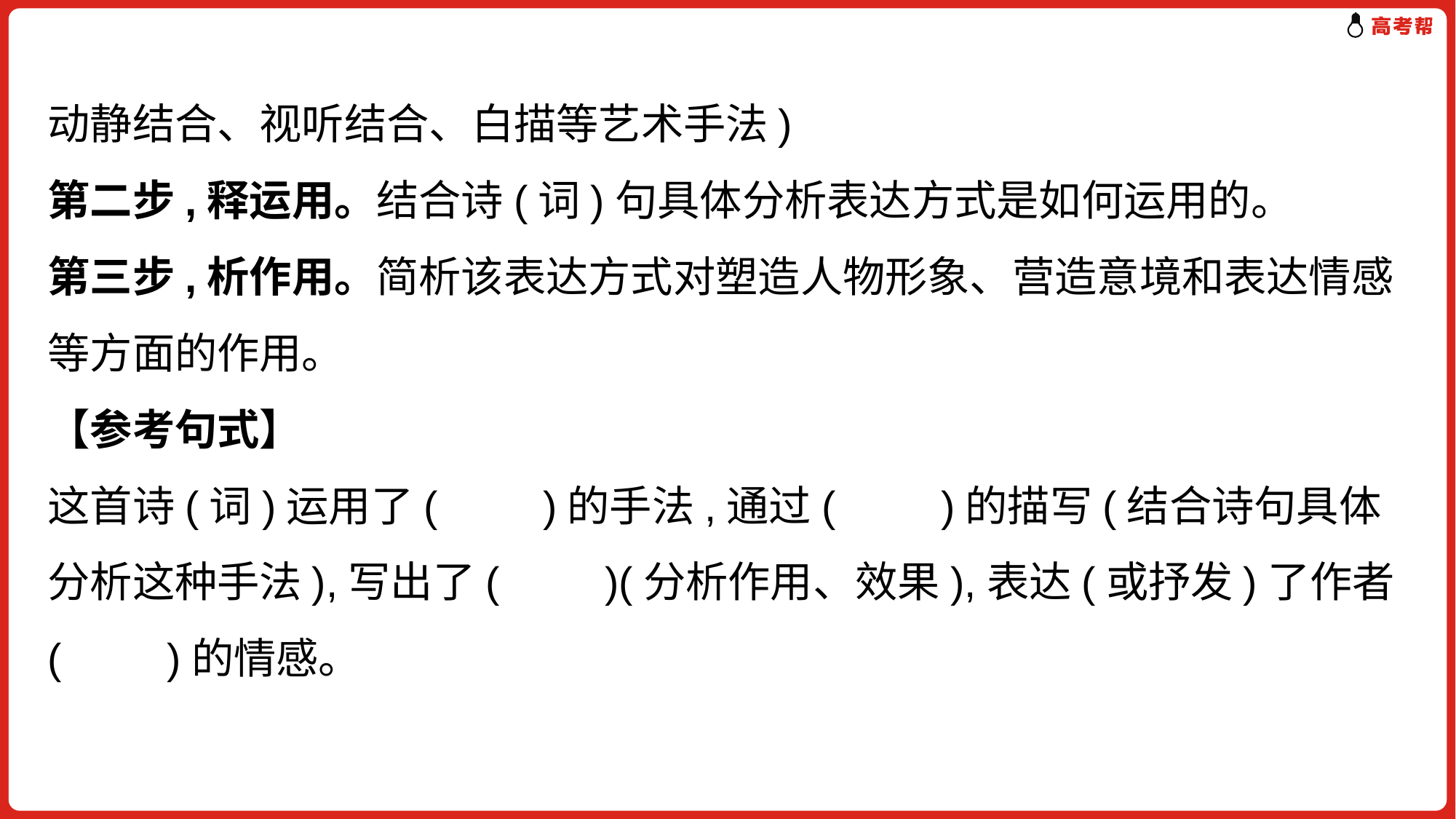

动静结合、视听结合、白描等艺术手法)
第二步,释运用。结合诗(词)句具体分析表达方式是如何运用的。
第三步,析作用。简析该表达方式对塑造人物形象、营造意境和表达情感等方面的作用。
【参考句式】
这首诗(词)运用了(　　)的手法,通过(　　)的描写(结合诗句具体分析这种手法),写出了(　　)(分析作用、效果),表达(或抒发)了作者(　　)的情感。